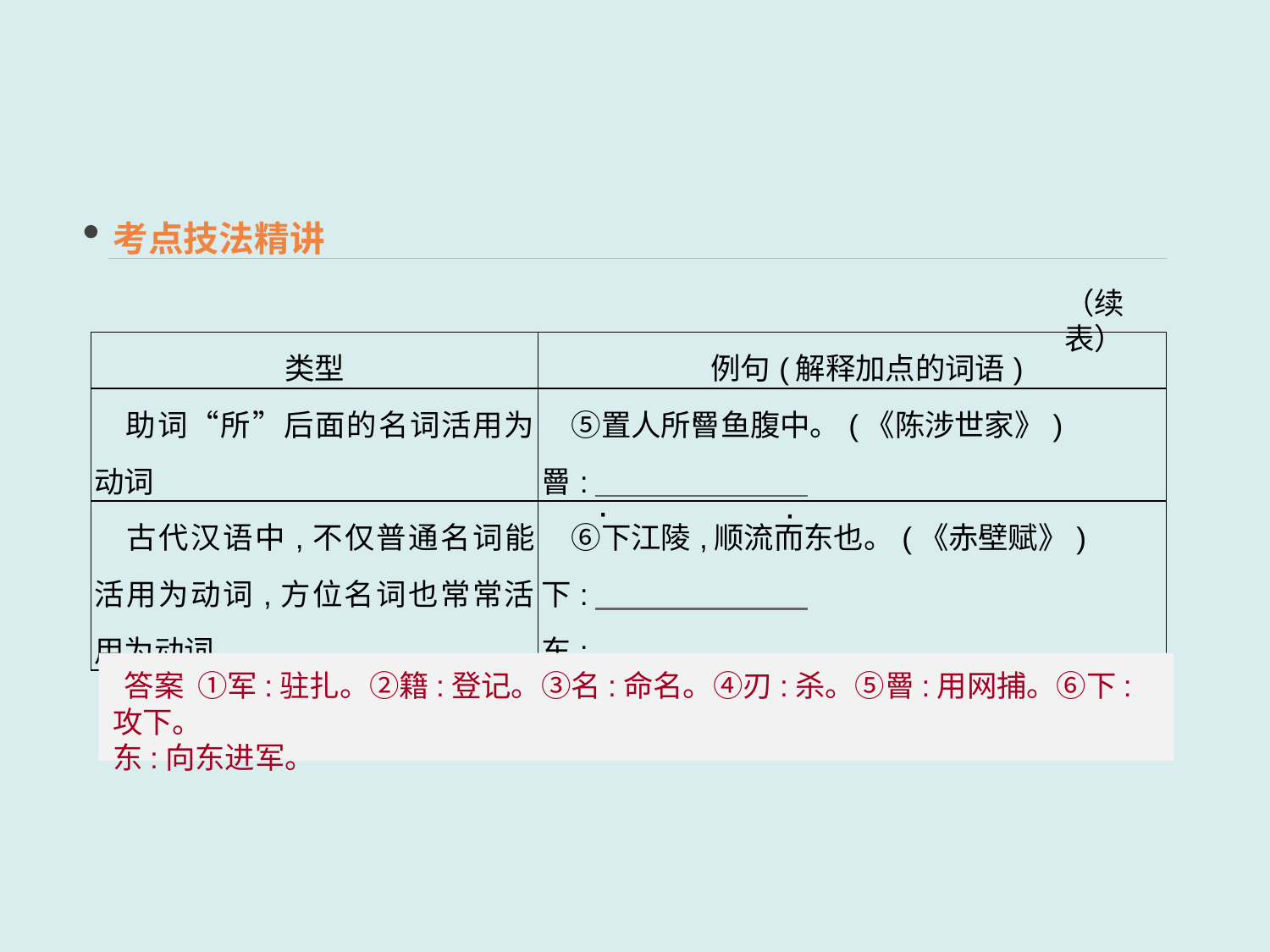

考点技法精讲

（续表）
| 类型 | 例句(解释加点的词语) |
| --- | --- |
| 助词“所”后面的名词活用为动词 | ⑤置人所罾鱼腹中。(《陈涉世家》)　 罾: |
| 古代汉语中,不仅普通名词能活用为动词,方位名词也常常活用为动词 | ⑥下江陵,顺流而东也。(《赤壁赋》)　 下:　　　　　 　  东: |
 ·
 ·
 ·

 答案  ①军:驻扎。②籍:登记。③名:命名。④刃:杀。⑤罾:用网捕。⑥下:攻下。
东:向东进军。